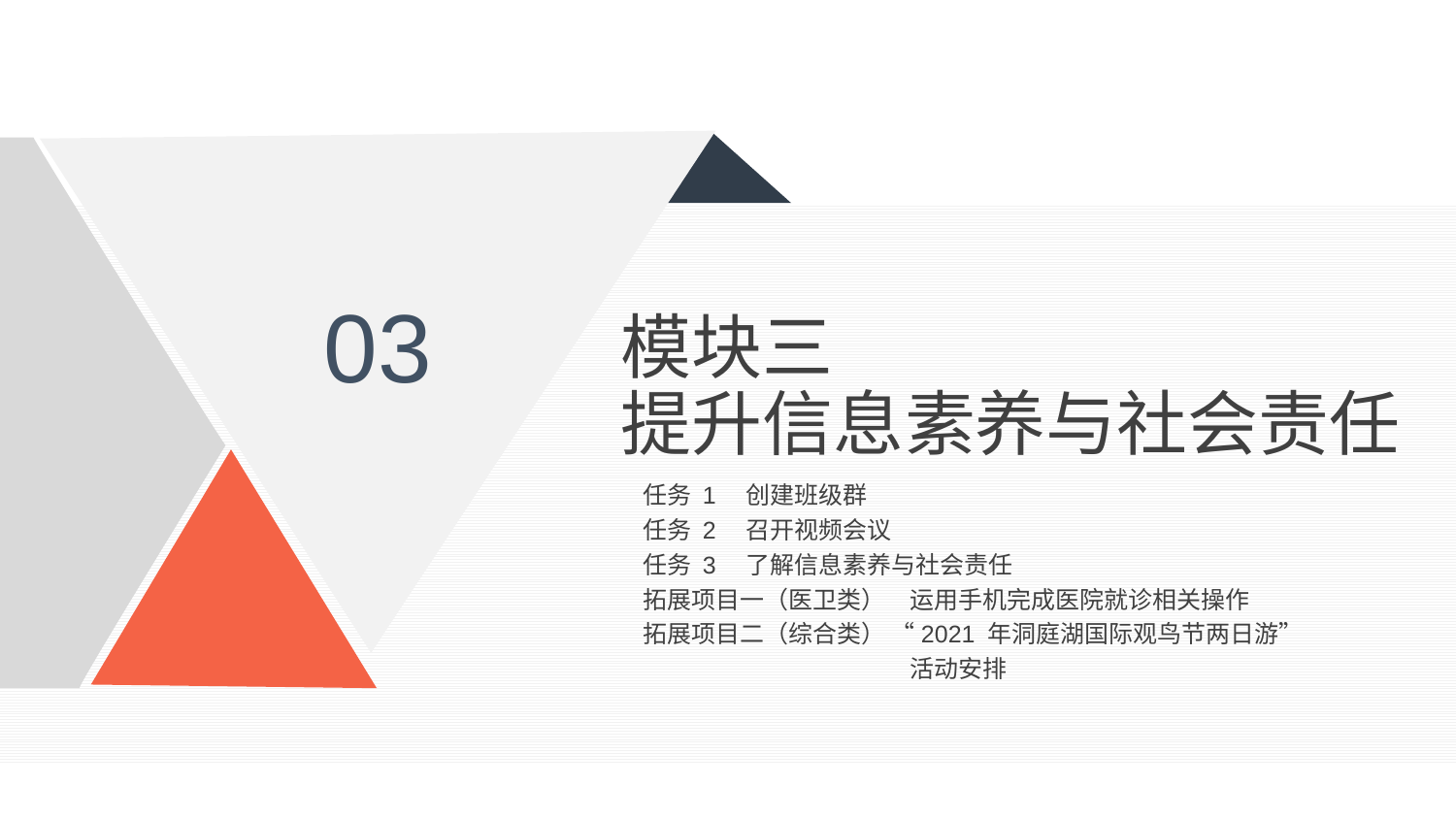

03
模块三
提升信息素养与社会责任

任务 1　创建班级群
任务 2　召开视频会议
任务 3　了解信息素养与社会责任
拓展项目一（医卫类）　运用手机完成医院就诊相关操作
拓展项目二（综合类） “2021 年洞庭湖国际观鸟节两日游”
　　　　　　　　　　　活动安排